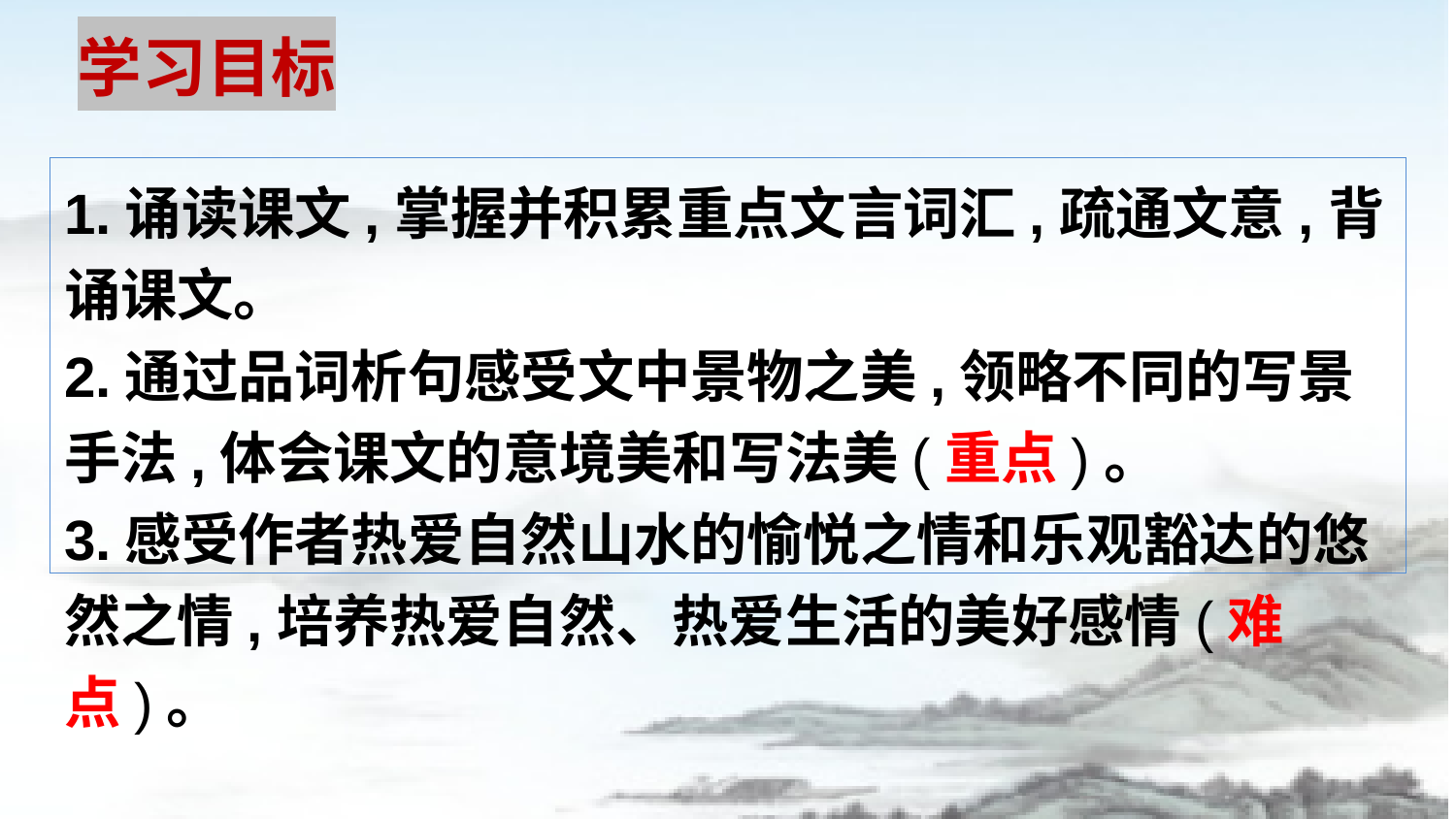

学习目标
1.诵读课文,掌握并积累重点文言词汇,疏通文意,背诵课文。
2.通过品词析句感受文中景物之美,领略不同的写景手法,体会课文的意境美和写法美(重点)。
3.感受作者热爱自然山水的愉悦之情和乐观豁达的悠然之情,培养热爱自然、热爱生活的美好感情(难点)。